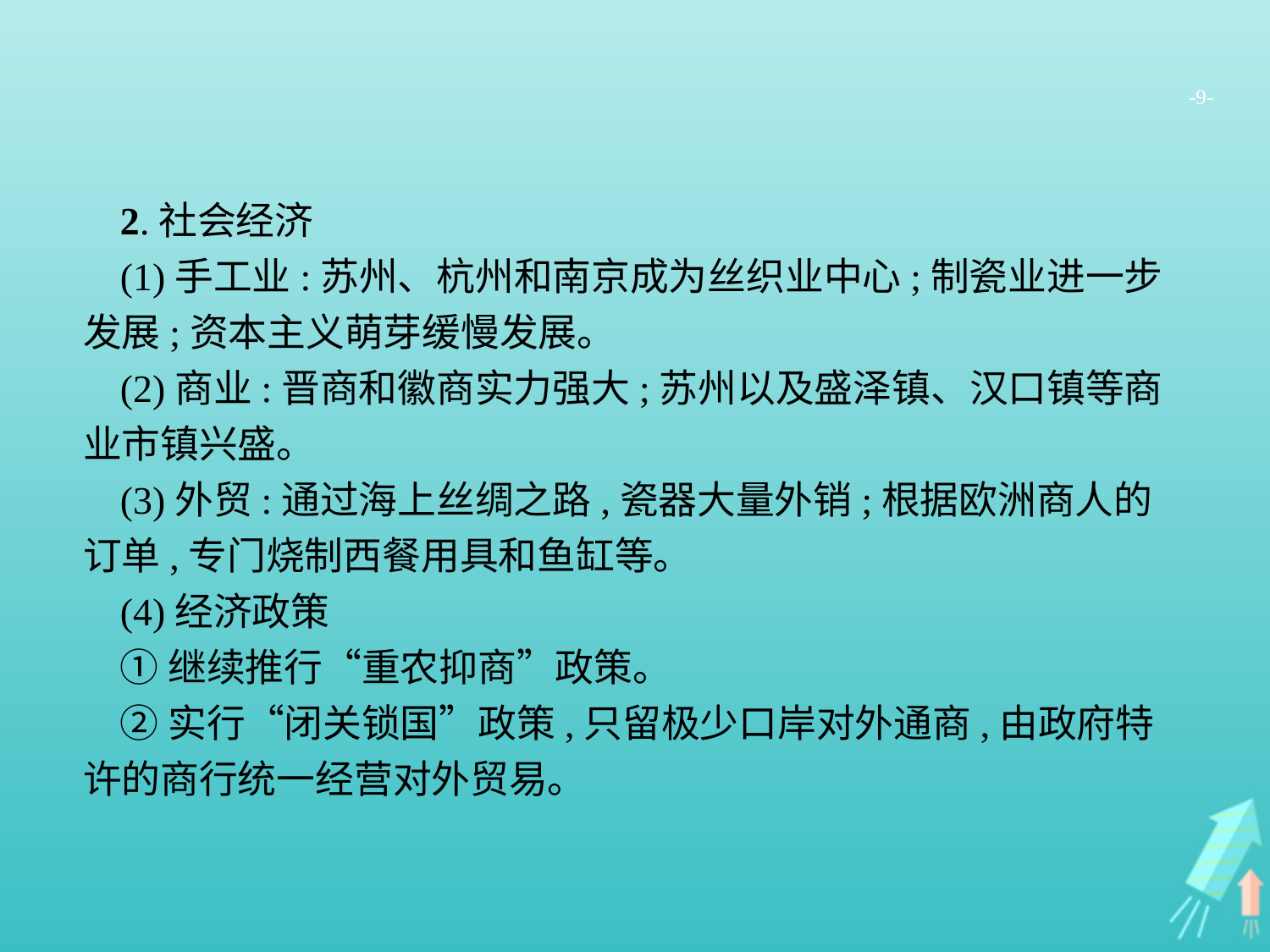

-9-
2.社会经济
(1)手工业:苏州、杭州和南京成为丝织业中心;制瓷业进一步发展;资本主义萌芽缓慢发展。
(2)商业:晋商和徽商实力强大;苏州以及盛泽镇、汉口镇等商业市镇兴盛。
(3)外贸:通过海上丝绸之路,瓷器大量外销;根据欧洲商人的订单,专门烧制西餐用具和鱼缸等。
(4)经济政策
①继续推行“重农抑商”政策。
②实行“闭关锁国”政策,只留极少口岸对外通商,由政府特许的商行统一经营对外贸易。